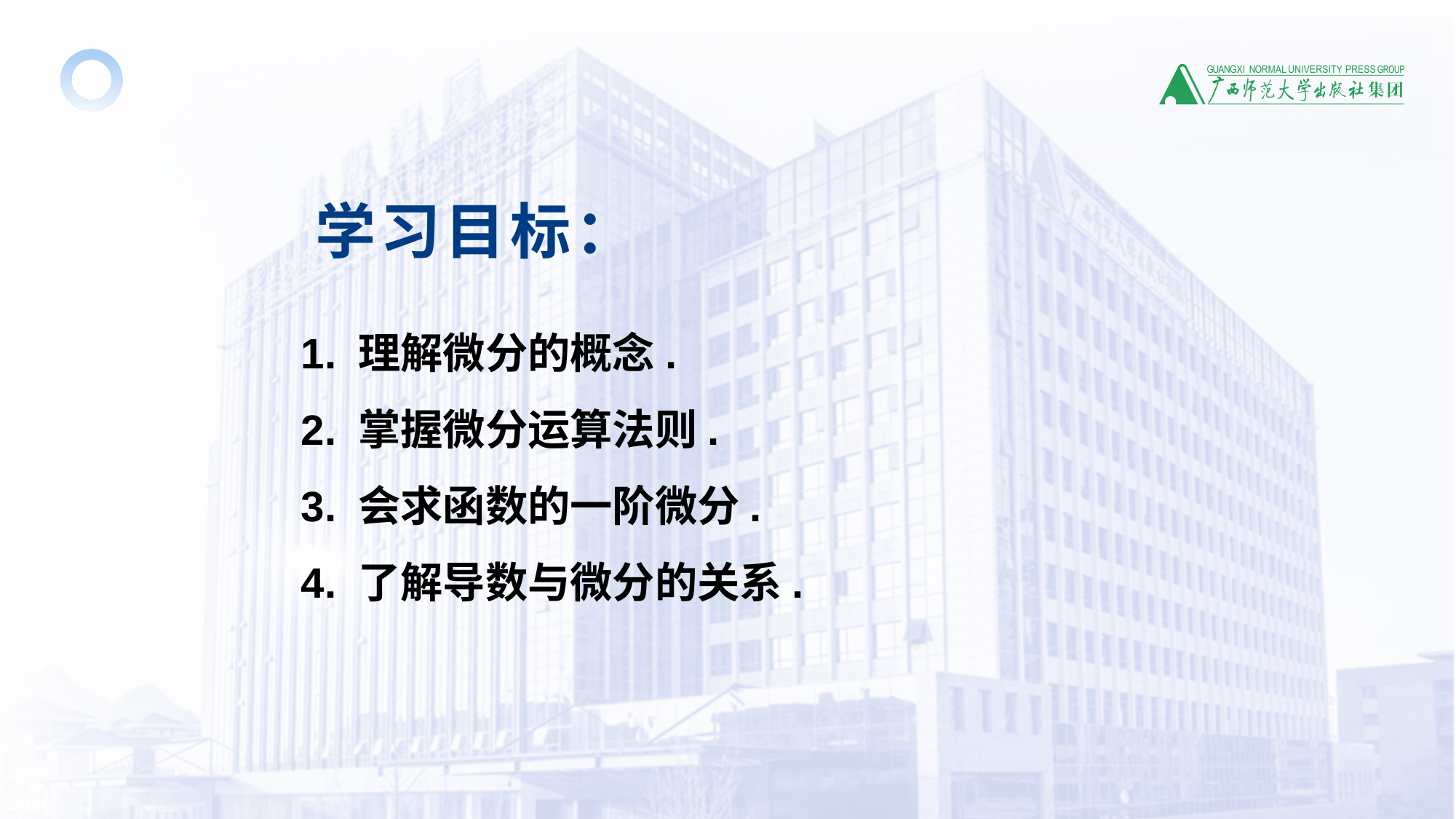

学习目标：
1. 理解微分的概念.
2. 掌握微分运算法则.
3. 会求函数的一阶微分.
4. 了解导数与微分的关系.